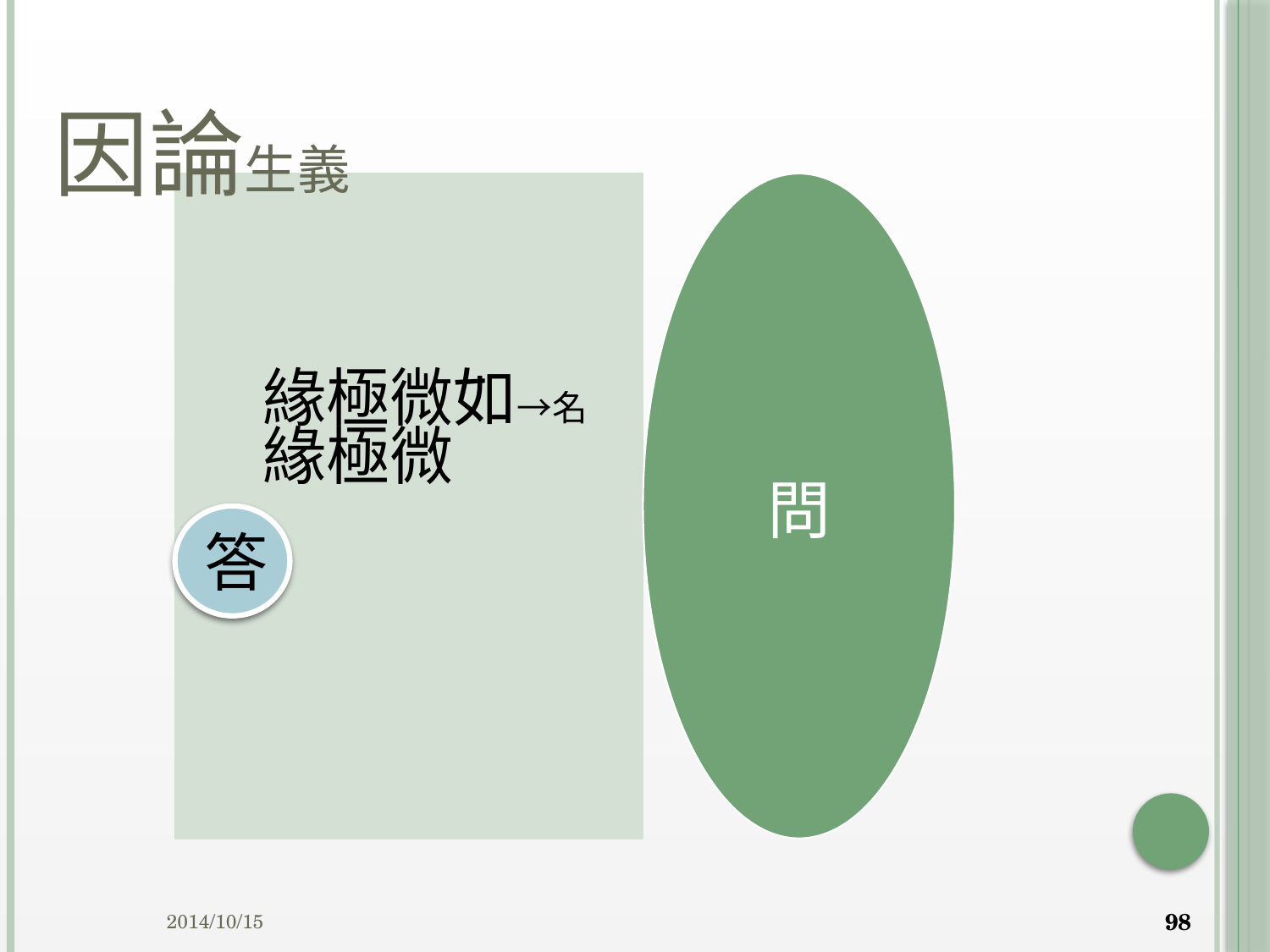

# 因論生義
問
緣極微如→名緣極微
答
2014/10/15
98